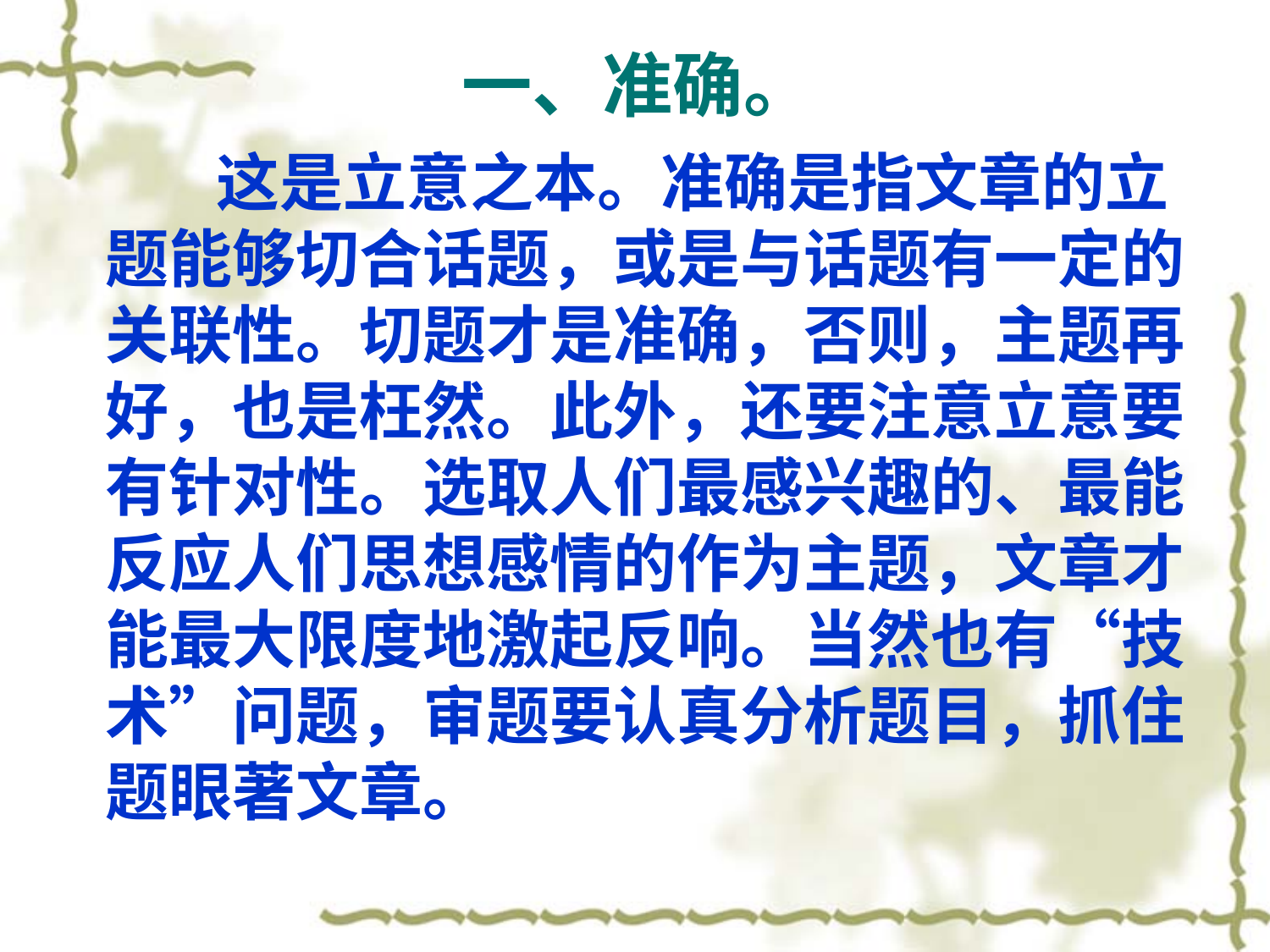

# 一、准确。
          这是立意之本。准确是指文章的立题能够切合话题，或是与话题有一定的关联性。切题才是准确，否则，主题再好，也是枉然。此外，还要注意立意要有针对性。选取人们最感兴趣的、最能反应人们思想感情的作为主题，文章才能最大限度地激起反响。当然也有“技术”问题，审题要认真分析题目，抓住题眼著文章。
6